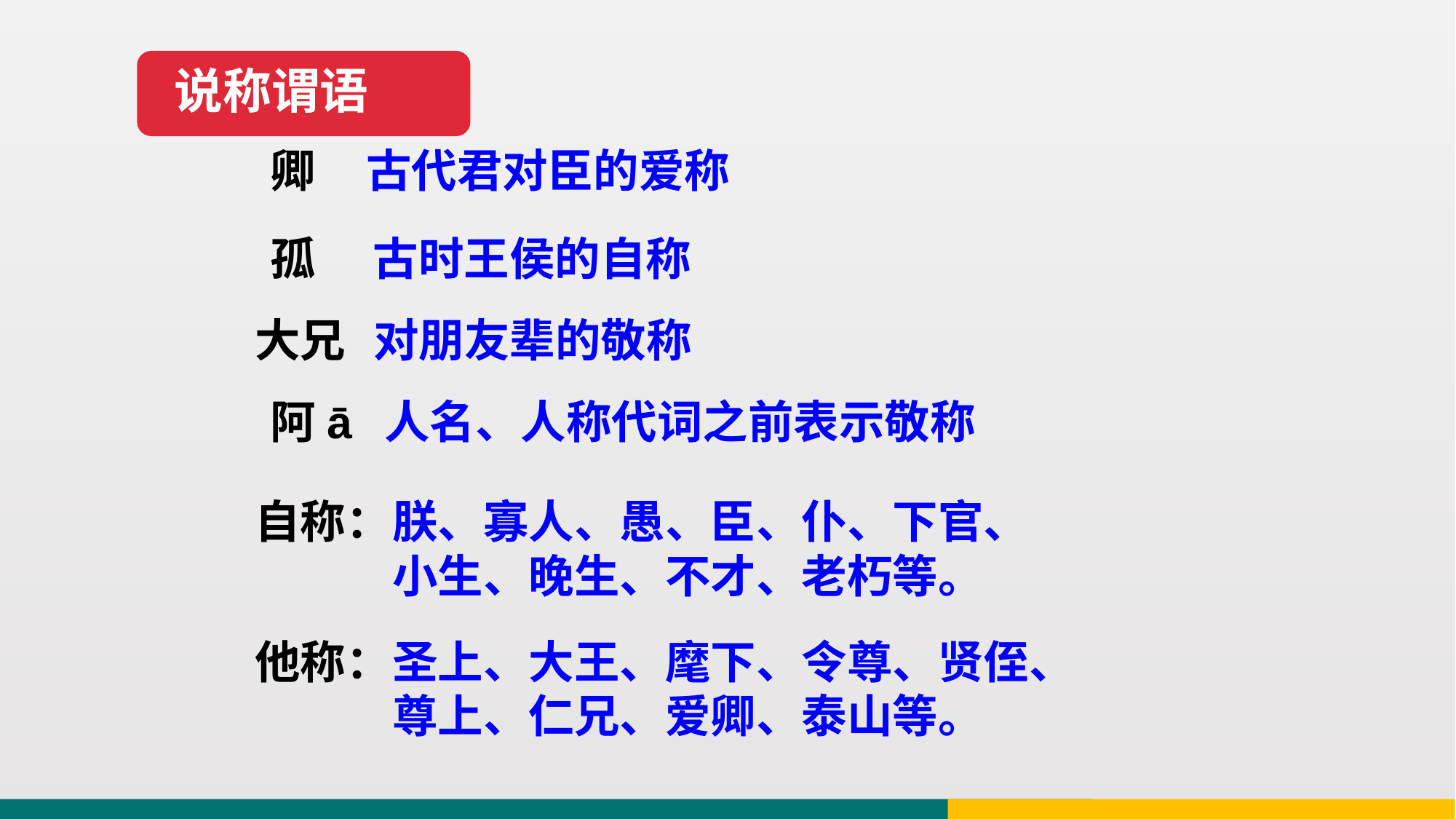

说称谓语
卿
古代君对臣的爱称
孤
古时王侯的自称
大兄
对朋友辈的敬称
阿ā
人名、人称代词之前表示敬称
自称：
朕、寡人、愚、臣、仆、下官、小生、晚生、不才、老朽等。
他称：
圣上、大王、麾下、令尊、贤侄、尊上、仁兄、爱卿、泰山等。